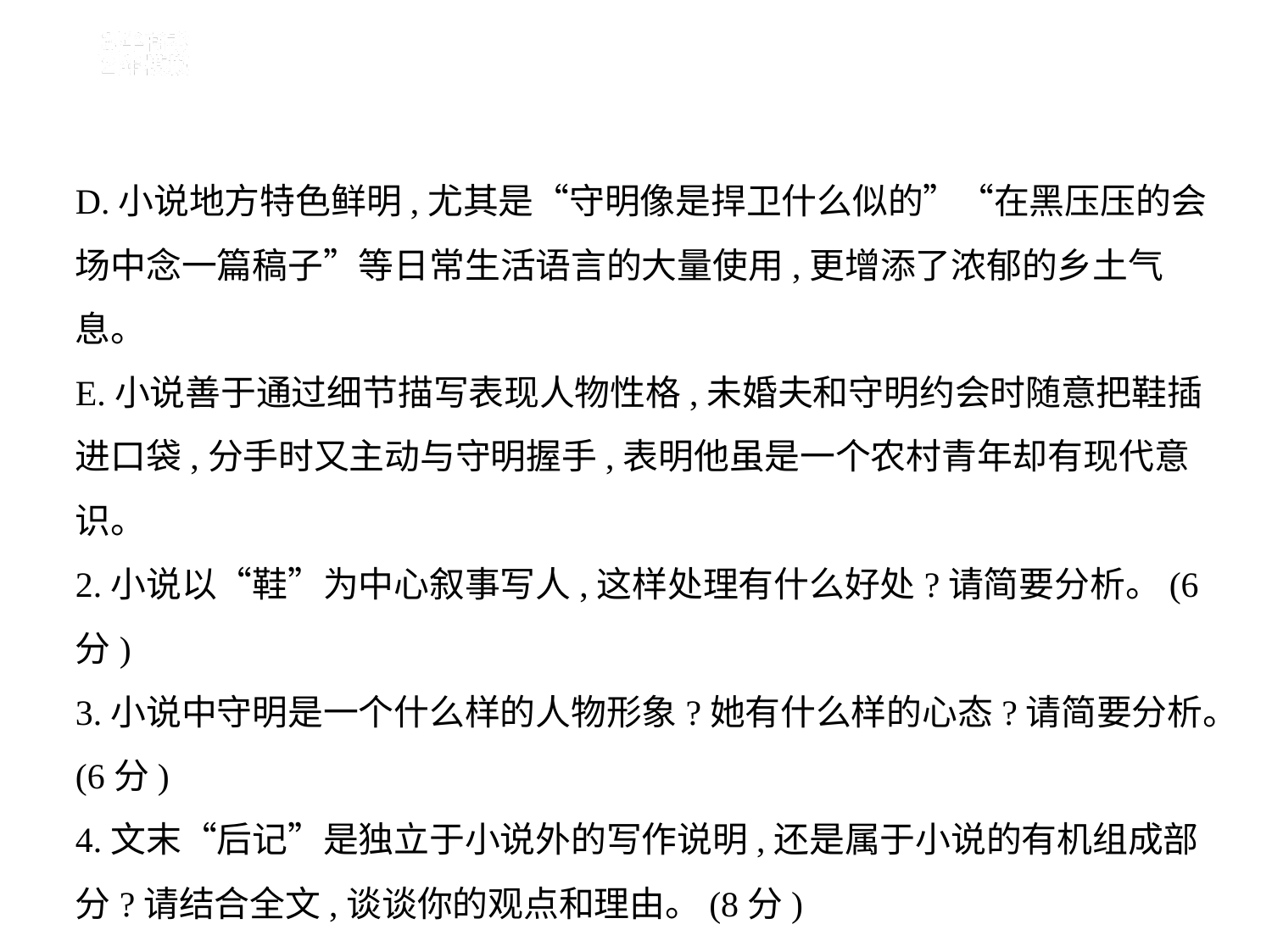

D.小说地方特色鲜明,尤其是“守明像是捍卫什么似的”“在黑压压的会
场中念一篇稿子”等日常生活语言的大量使用,更增添了浓郁的乡土气
息。
E.小说善于通过细节描写表现人物性格,未婚夫和守明约会时随意把鞋插
进口袋,分手时又主动与守明握手,表明他虽是一个农村青年却有现代意
识。
2.小说以“鞋”为中心叙事写人,这样处理有什么好处?请简要分析。(6分)
3.小说中守明是一个什么样的人物形象?她有什么样的心态?请简要分析。
(6分)
4.文末“后记”是独立于小说外的写作说明,还是属于小说的有机组成部
分?请结合全文,谈谈你的观点和理由。(8分)